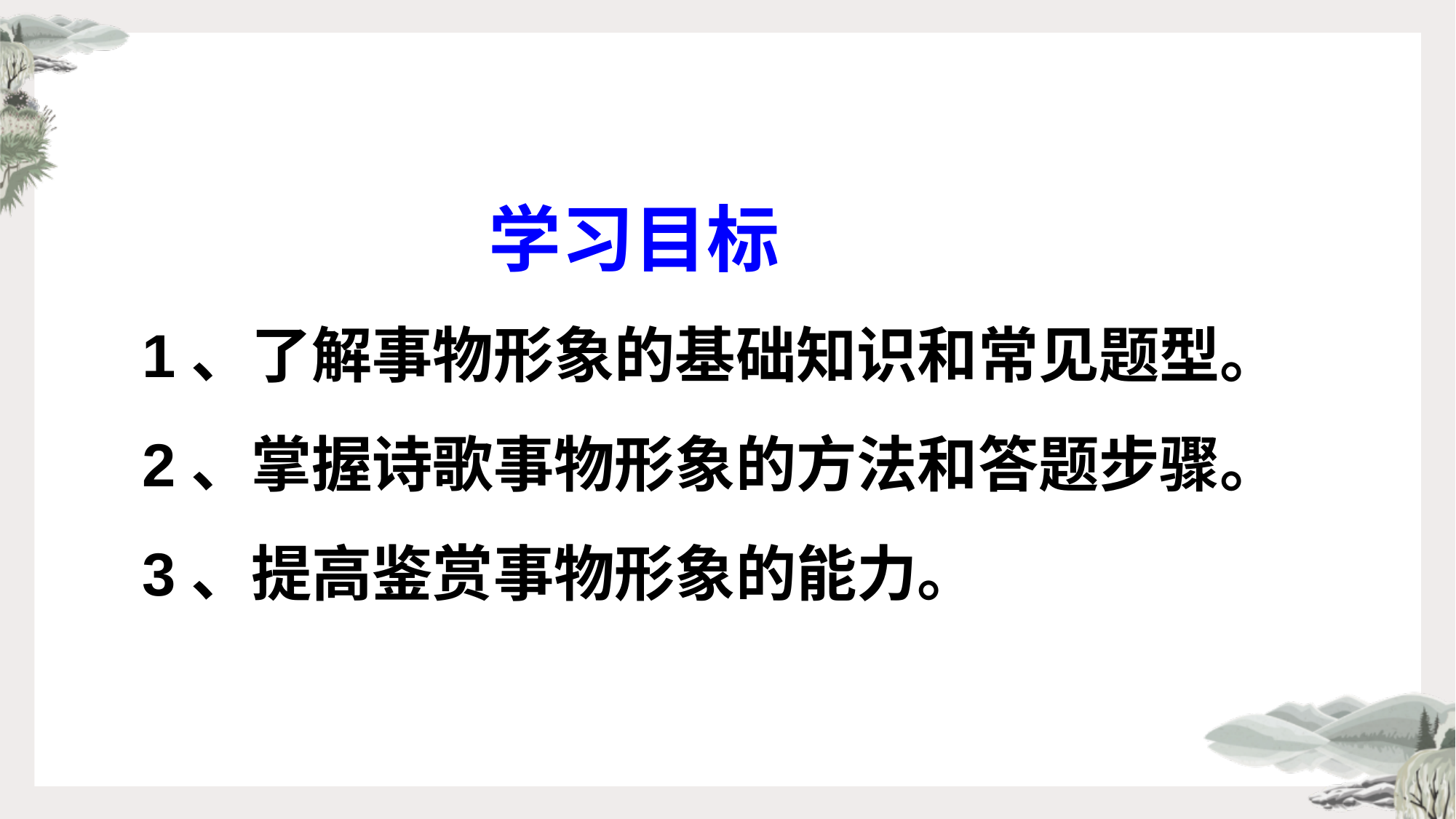

学习目标
1、了解事物形象的基础知识和常见题型。
2、掌握诗歌事物形象的方法和答题步骤。
3、提高鉴赏事物形象的能力。